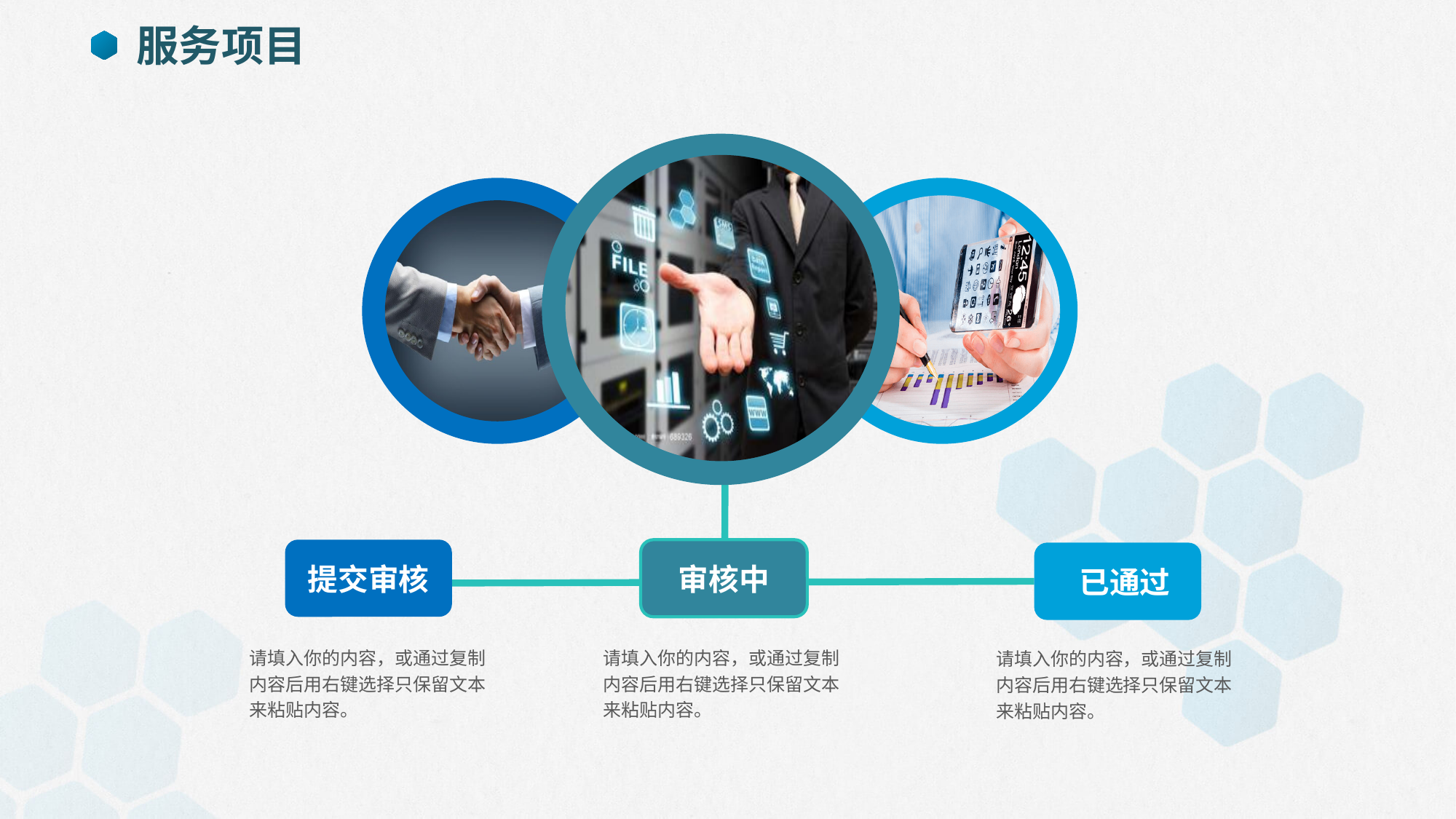

服务项目

提交审核
审核中
 已通过
请填入你的内容，或通过复制内容后用右键选择只保留文本来粘贴内容。
请填入你的内容，或通过复制内容后用右键选择只保留文本来粘贴内容。
请填入你的内容，或通过复制内容后用右键选择只保留文本来粘贴内容。